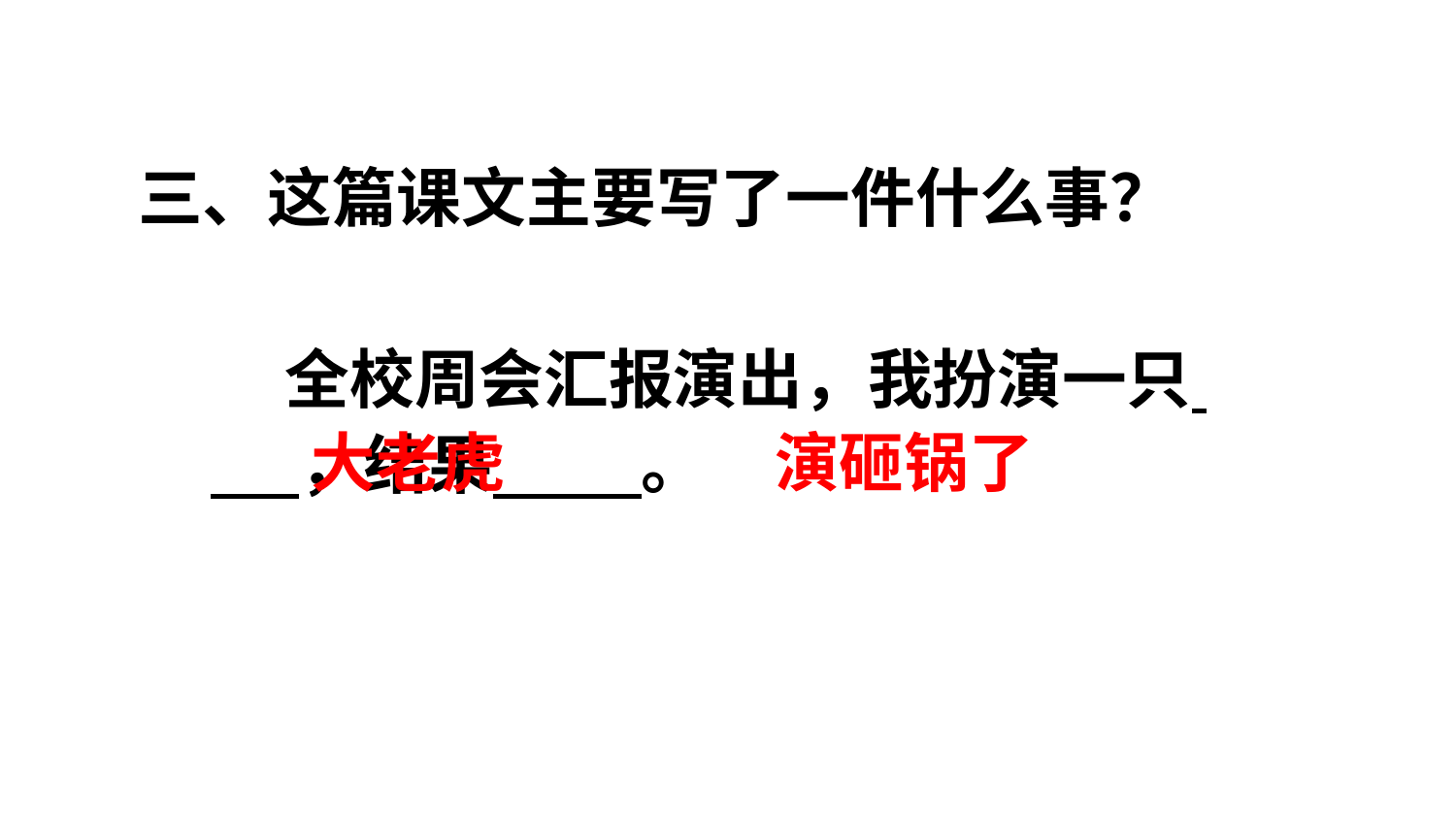

三、这篇课文主要写了一件什么事？
    全校周会汇报演出，我扮演一只        ，结果          。
大老虎
演砸锅了